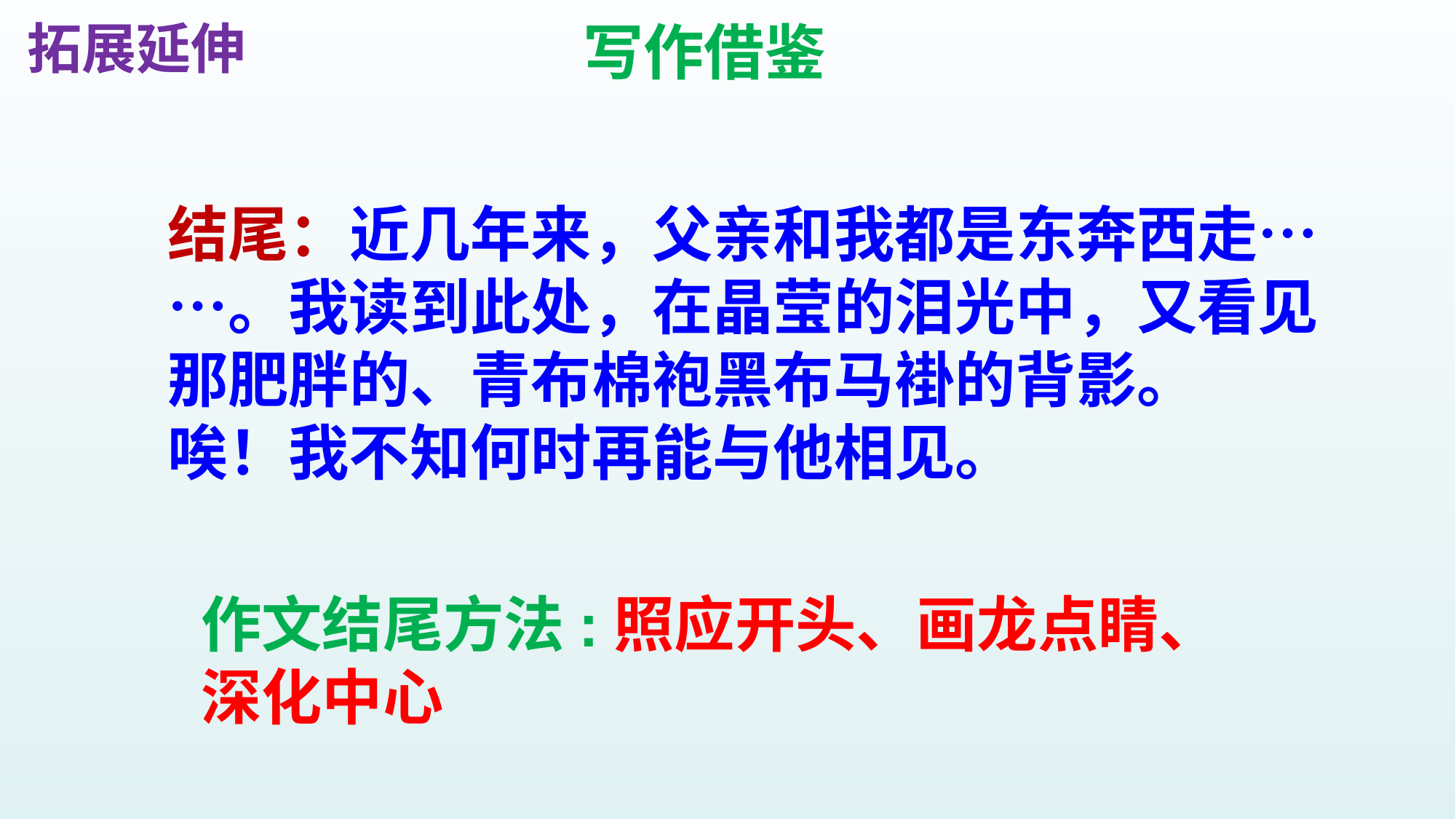

拓展延伸
写作借鉴
结尾：近几年来，父亲和我都是东奔西走……。我读到此处，在晶莹的泪光中，又看见那肥胖的、青布棉袍黑布马褂的背影。
唉！我不知何时再能与他相见。

作文结尾方法:照应开头、画龙点睛、深化中心